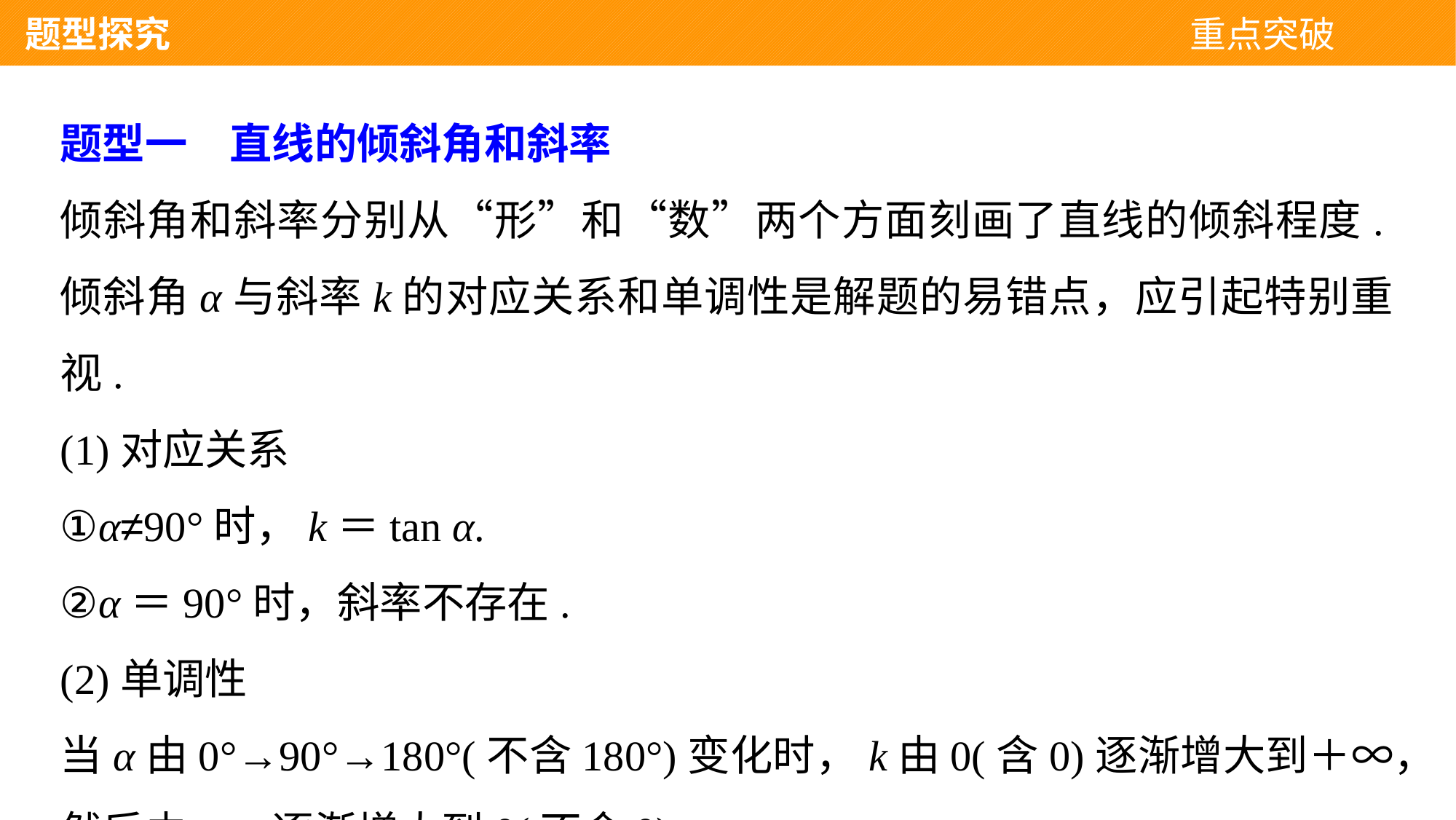

题型探究                                                                                                                             重点突破
题型一　直线的倾斜角和斜率
倾斜角和斜率分别从“形”和“数”两个方面刻画了直线的倾斜程度.倾斜角α与斜率k的对应关系和单调性是解题的易错点，应引起特别重视.
(1)对应关系
①α≠90°时，k＝tan α.
②α＝90°时，斜率不存在.
(2)单调性
当α由0°→90°→180°(不含180°)变化时，k由0(含0)逐渐增大到＋∞，然后由－∞逐渐增大到0(不含0).